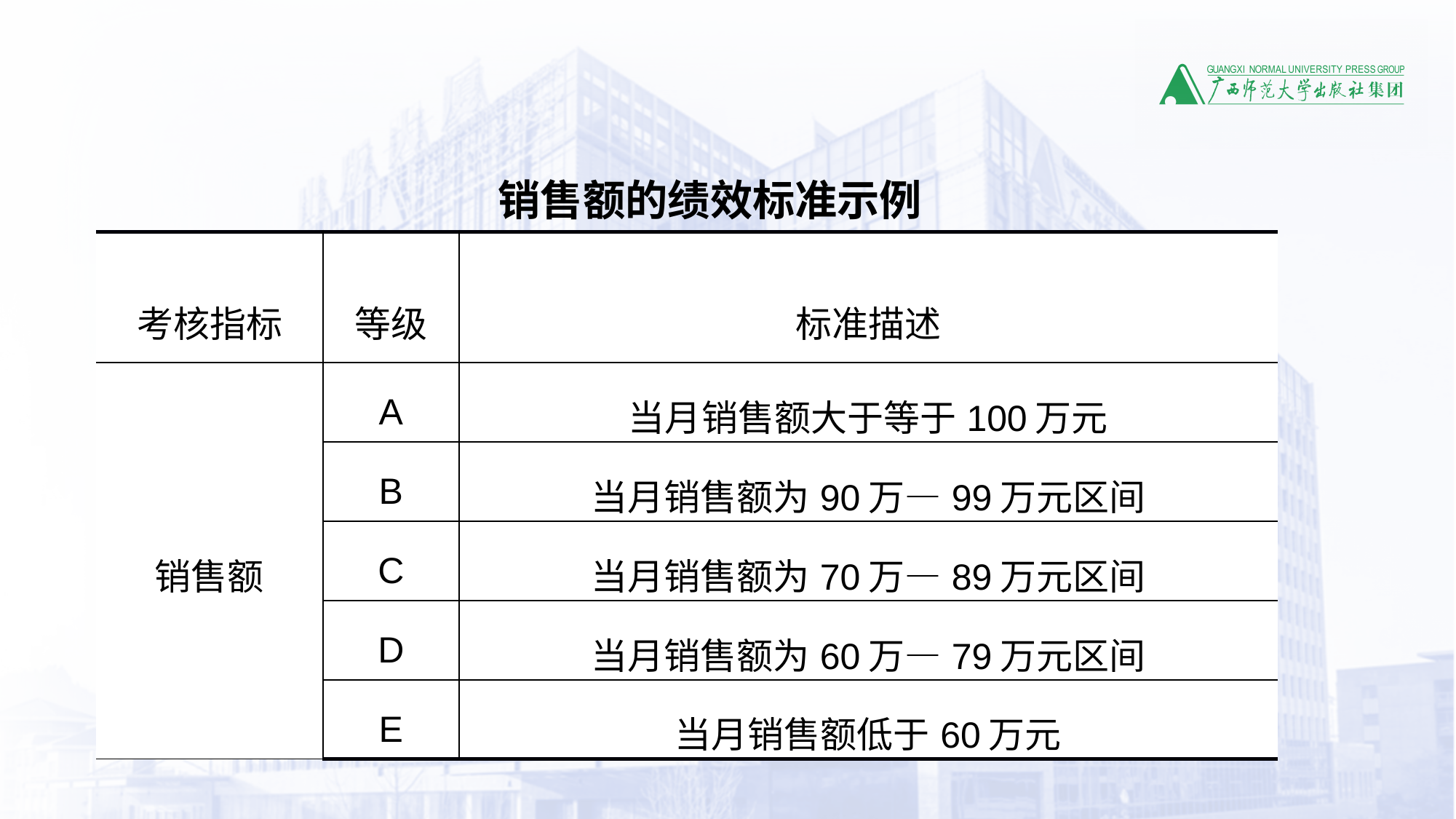

销售额的绩效标准示例
| 考核指标 | 等级 | 标准描述 |
| --- | --- | --- |
| 销售额 | A | 当月销售额大于等于100万元 |
|  | B | 当月销售额为90万—99万元区间 |
|  | C | 当月销售额为70万—89万元区间 |
|  | D | 当月销售额为60万—79万元区间 |
|  | E | 当月销售额低于60万元 |